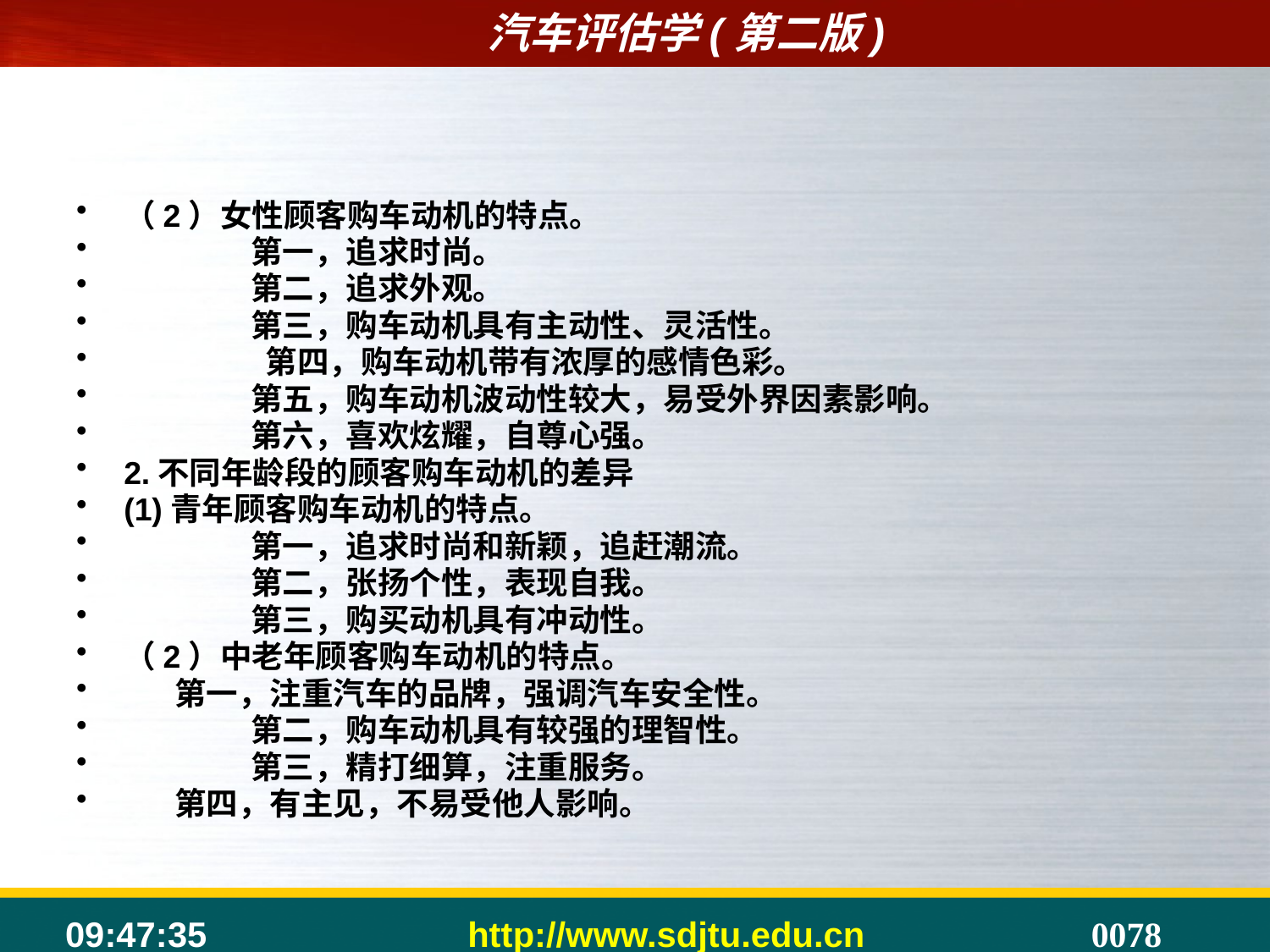

#
（2）女性顾客购车动机的特点。
	第一，追求时尚。
	第二，追求外观。
	第三，购车动机具有主动性、灵活性。
	 第四，购车动机带有浓厚的感情色彩。
	第五，购车动机波动性较大，易受外界因素影响。
	第六，喜欢炫耀，自尊心强。
2.不同年龄段的顾客购车动机的差异
(1)青年顾客购车动机的特点。
	第一，追求时尚和新颖，追赶潮流。
	第二，张扬个性，表现自我。
	第三，购买动机具有冲动性。
（2）中老年顾客购车动机的特点。
      第一，注重汽车的品牌，强调汽车安全性。
	第二，购车动机具有较强的理智性。
	第三，精打细算，注重服务。
      第四，有主见，不易受他人影响。